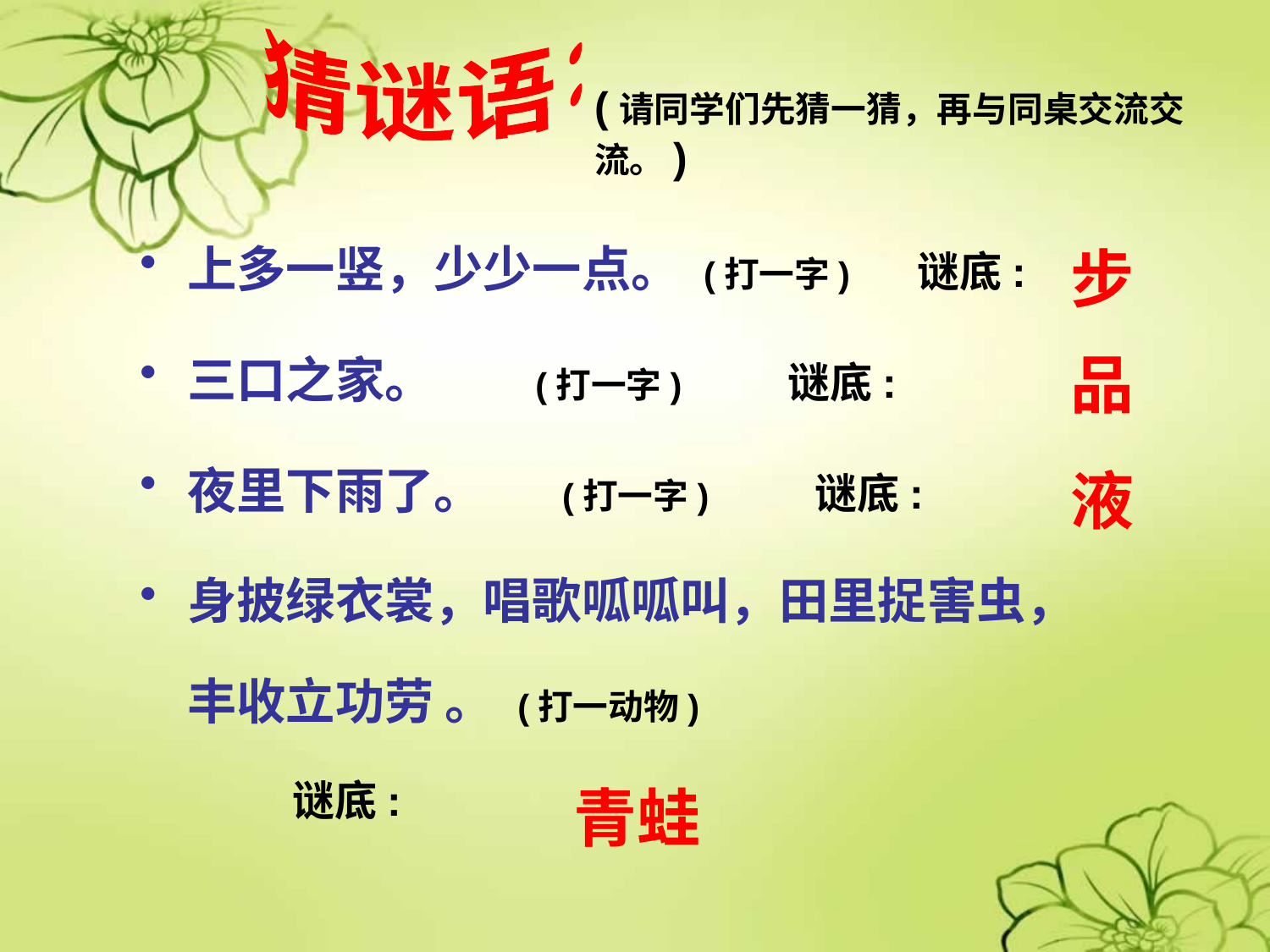

猜谜语：
(请同学们先猜一猜，再与同桌交流交流。)
# 上多一竖，少少一点。 (打一字)    谜底:
三口之家。        (打一字)          谜底:
夜里下雨了。      (打一字)          谜底:
身披绿衣裳，唱歌呱呱叫，田里捉害虫，丰收立功劳 。 (打一动物)
               谜底:
步
品
液
青蛙